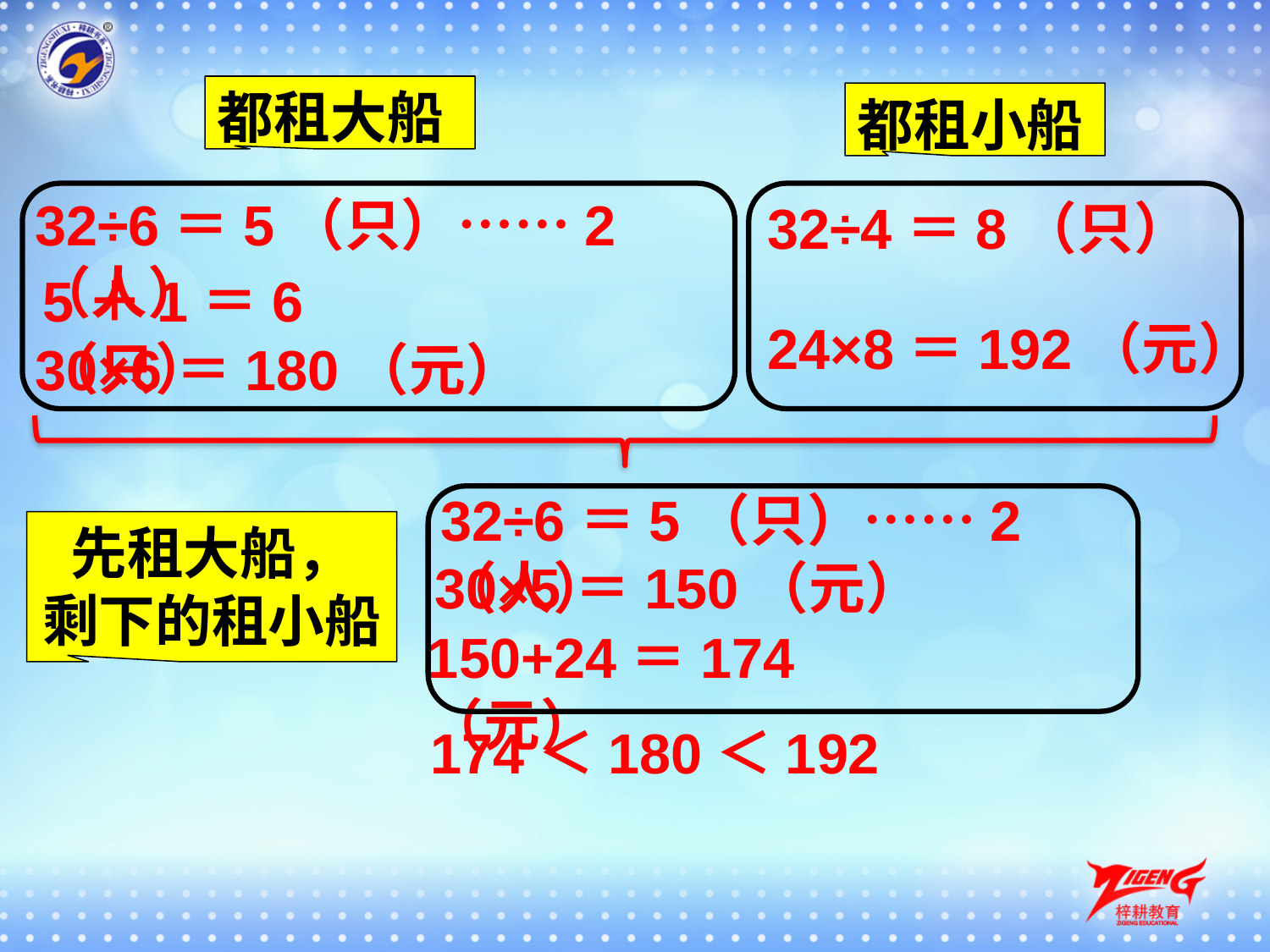

都租大船

都租小船

32÷6＝5（只）……2（人）

32÷4＝8（只）
5＋1＝6（只）
24×8＝192（元）
30×6＝180（元）
32÷6＝5（只）……2（人）

先租大船，
剩下的租小船

30×5＝150（元）
150+24＝174（元）
174＜180＜192